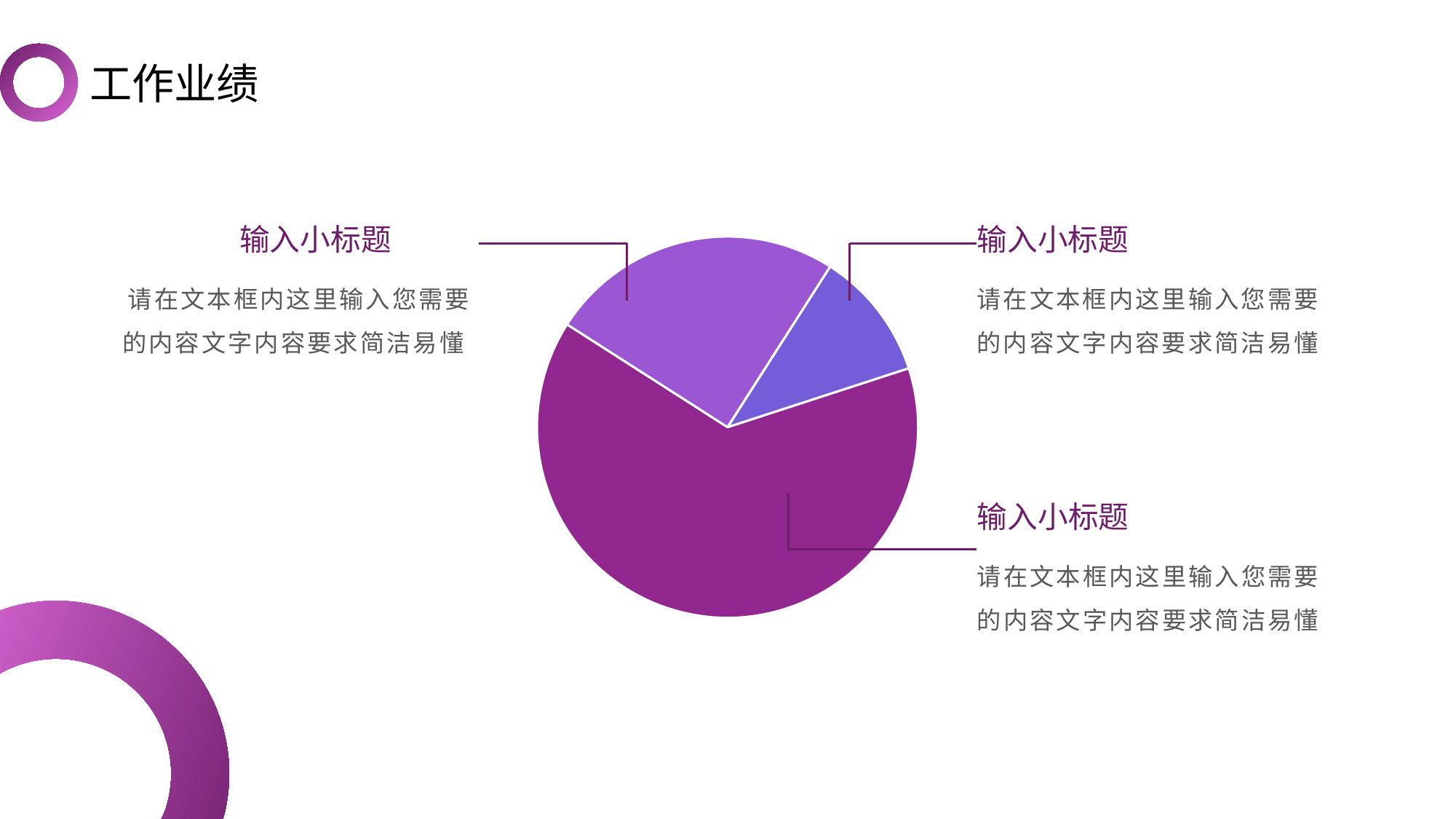

# 工作业绩
输入小标题
请在文本框内这里输入您需要的内容文字内容要求简洁易懂
输入小标题
请在文本框内这里输入您需要的内容文字内容要求简洁易懂

### Chart

| Category | 销售额 |
|---|---|
| 类别1 | 8.2 |
| 类别2 | 3.2 |
| 类别3 | 1.4 |
输入小标题
请在文本框内这里输入您需要的内容文字内容要求简洁易懂